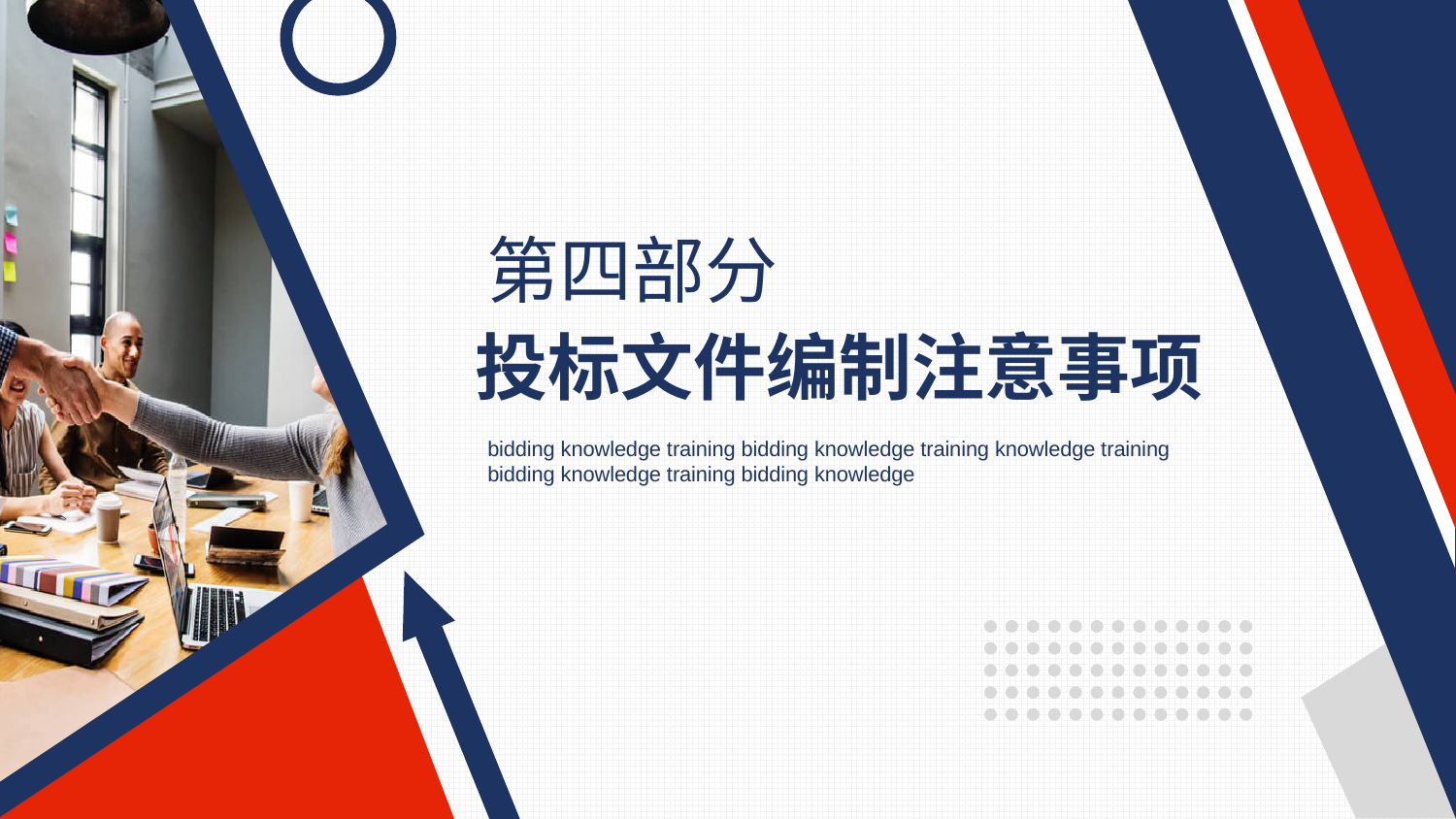

第四部分
投标文件编制注意事项
bidding knowledge training bidding knowledge training knowledge training bidding knowledge training bidding knowledge